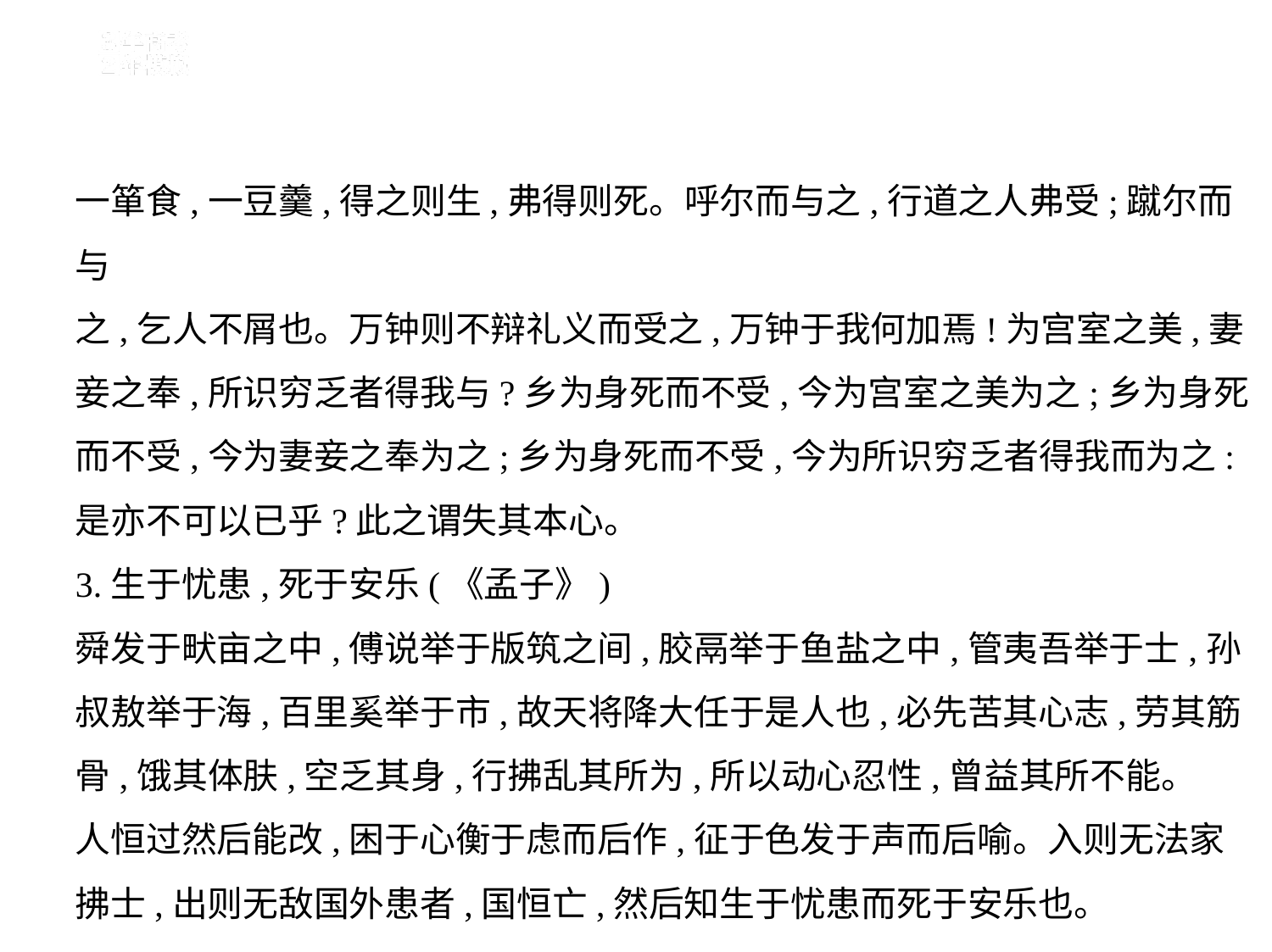

一箪食,一豆羹,得之则生,弗得则死。呼尔而与之,行道之人弗受;蹴尔而与
之,乞人不屑也。万钟则不辩礼义而受之,万钟于我何加焉!为宫室之美,妻
妾之奉,所识穷乏者得我与?乡为身死而不受,今为宫室之美为之;乡为身死
而不受,今为妻妾之奉为之;乡为身死而不受,今为所识穷乏者得我而为之:
是亦不可以已乎?此之谓失其本心。
3.生于忧患,死于安乐(《孟子》)
舜发于畎亩之中,傅说举于版筑之间,胶鬲举于鱼盐之中,管夷吾举于士,孙
叔敖举于海,百里奚举于市,故天将降大任于是人也,必先苦其心志,劳其筋
骨,饿其体肤,空乏其身,行拂乱其所为,所以动心忍性,曾益其所不能。
人恒过然后能改,困于心衡于虑而后作,征于色发于声而后喻。入则无法家
拂士,出则无敌国外患者,国恒亡,然后知生于忧患而死于安乐也。